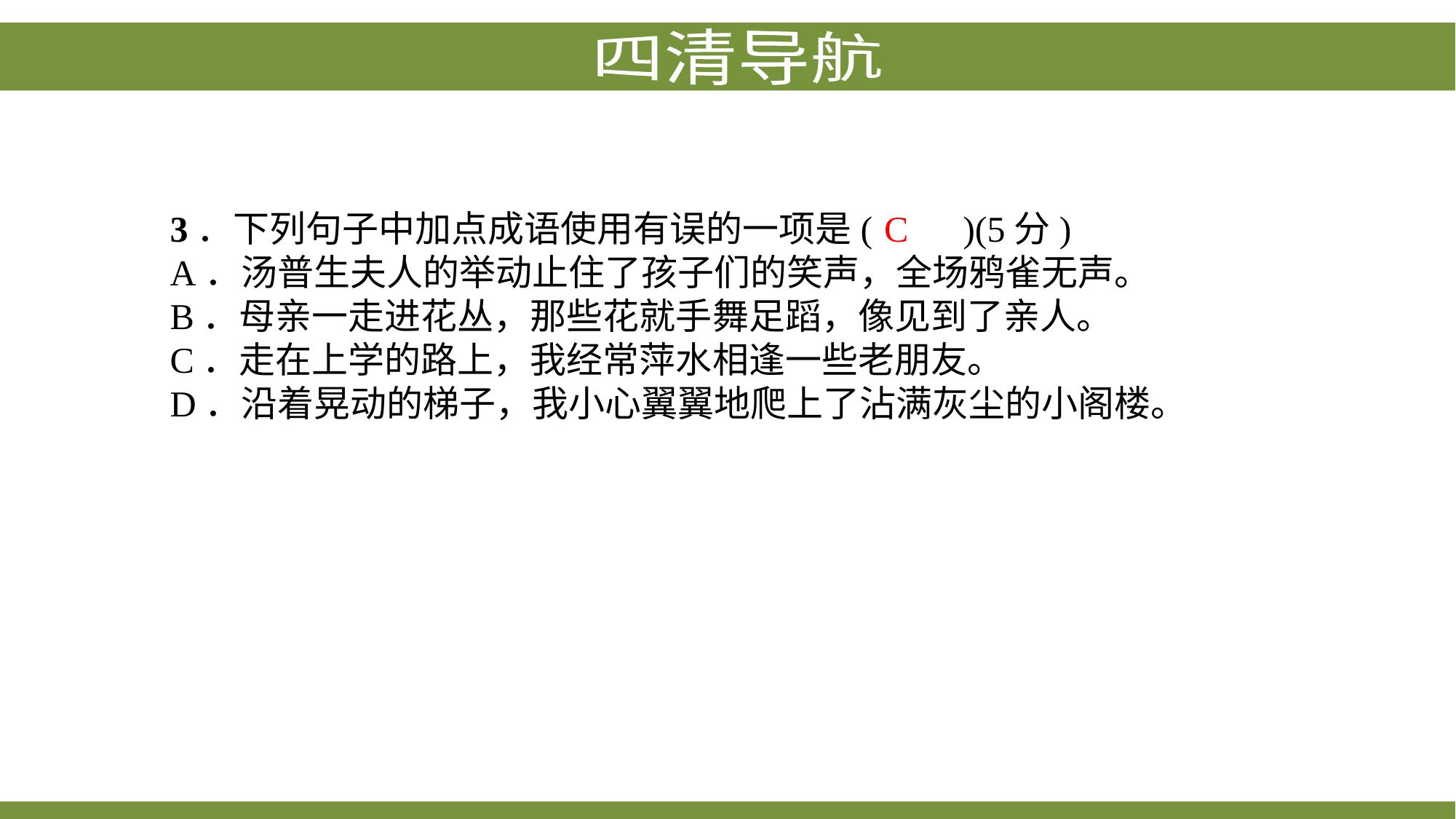

3．下列句子中加点成语使用有误的一项是(　　)(5分)
A．汤普生夫人的举动止住了孩子们的笑声，全场鸦雀无声。
B．母亲一走进花丛，那些花就手舞足蹈，像见到了亲人。
C．走在上学的路上，我经常萍水相逢一些老朋友。
D．沿着晃动的梯子，我小心翼翼地爬上了沾满灰尘的小阁楼。
C